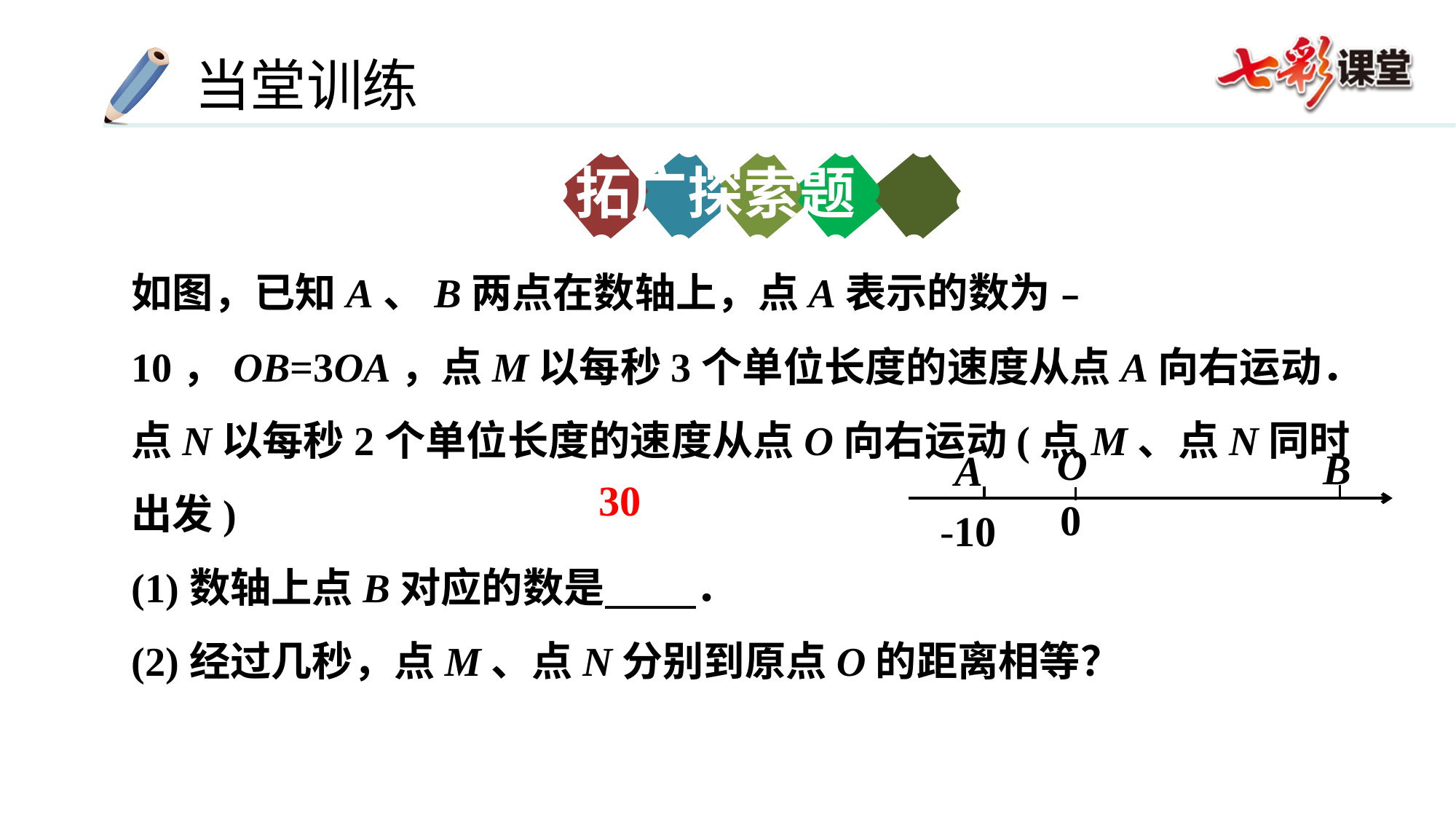

拓广探索题

如图，已知A、B两点在数轴上，点A表示的数为﹣10，OB=3OA，点M以每秒3个单位长度的速度从点A向右运动．点N以每秒2个单位长度的速度从点O向右运动(点M、点N同时出发)
(1)数轴上点B对应的数是　 　．
(2)经过几秒，点M、点N分别到原点O的距离相等？
O
B
A
0
-10
30